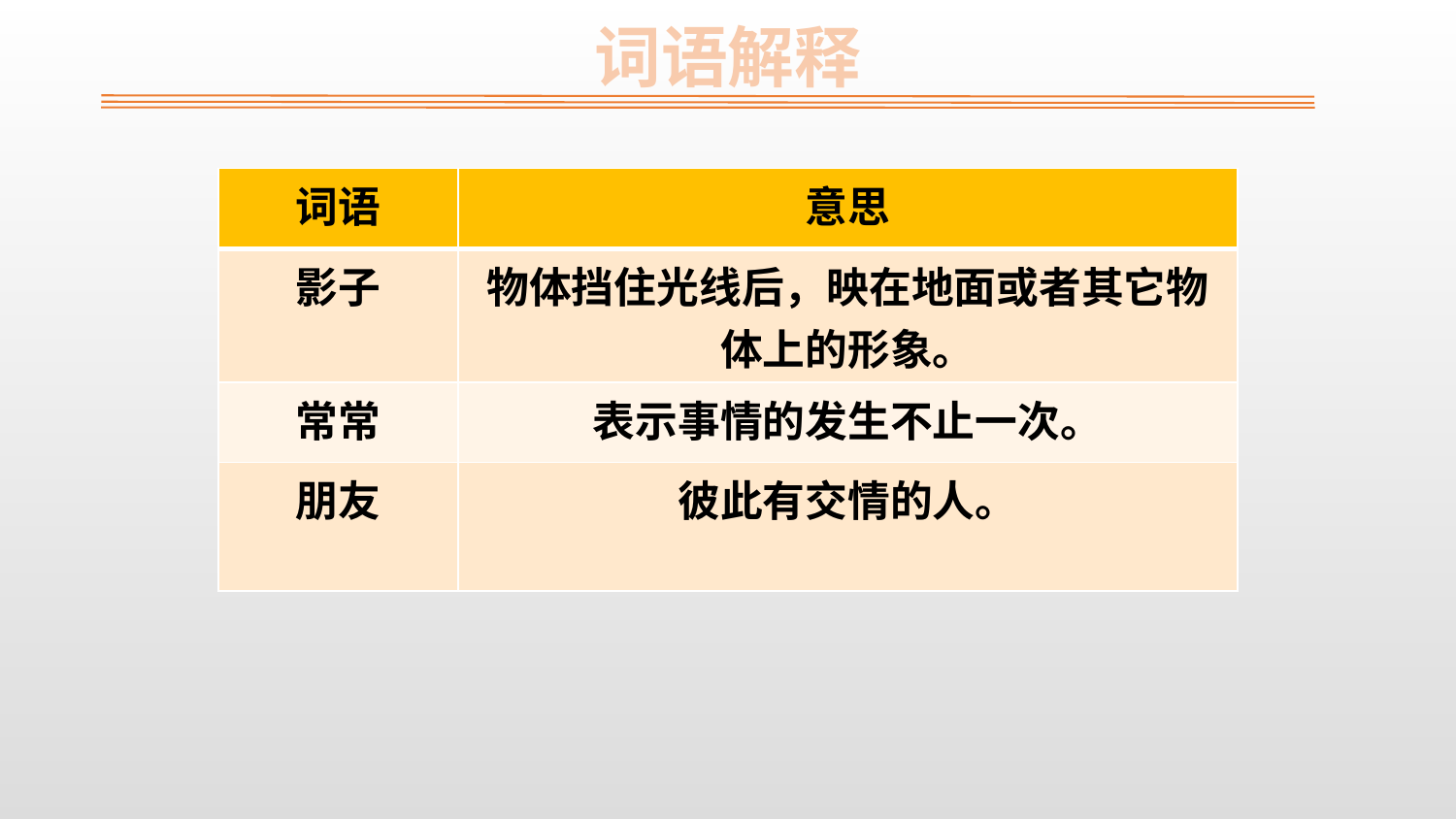

词语解释
| 词语 | 意思 |
| --- | --- |
| 影子 | 物体挡住光线后，映在地面或者其它物体上的形象。 |
| 常常 | 表示事情的发生不止一次。 |
| 朋友 | 彼此有交情的人。 |